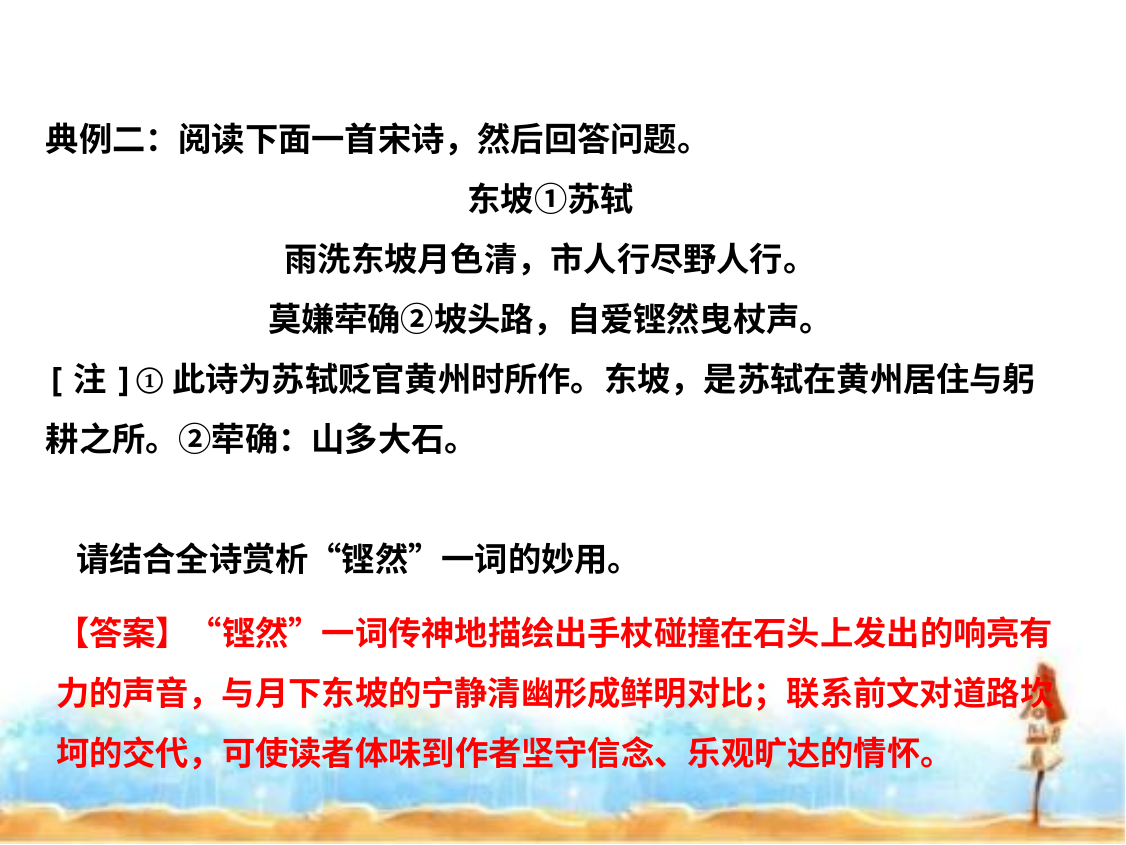

典例二：阅读下面一首宋诗，然后回答问题。
东坡①苏轼
雨洗东坡月色清，市人行尽野人行。
莫嫌荦确②坡头路，自爱铿然曳杖声。
[注]①此诗为苏轼贬官黄州时所作。东坡，是苏轼在黄州居住与躬耕之所。②荦确：山多大石。

   请结合全诗赏析“铿然”一词的妙用。
【答案】“铿然”一词传神地描绘出手杖碰撞在石头上发出的响亮有力的声音，与月下东坡的宁静清幽形成鲜明对比；联系前文对道路坎坷的交代，可使读者体味到作者坚守信念、乐观旷达的情怀。